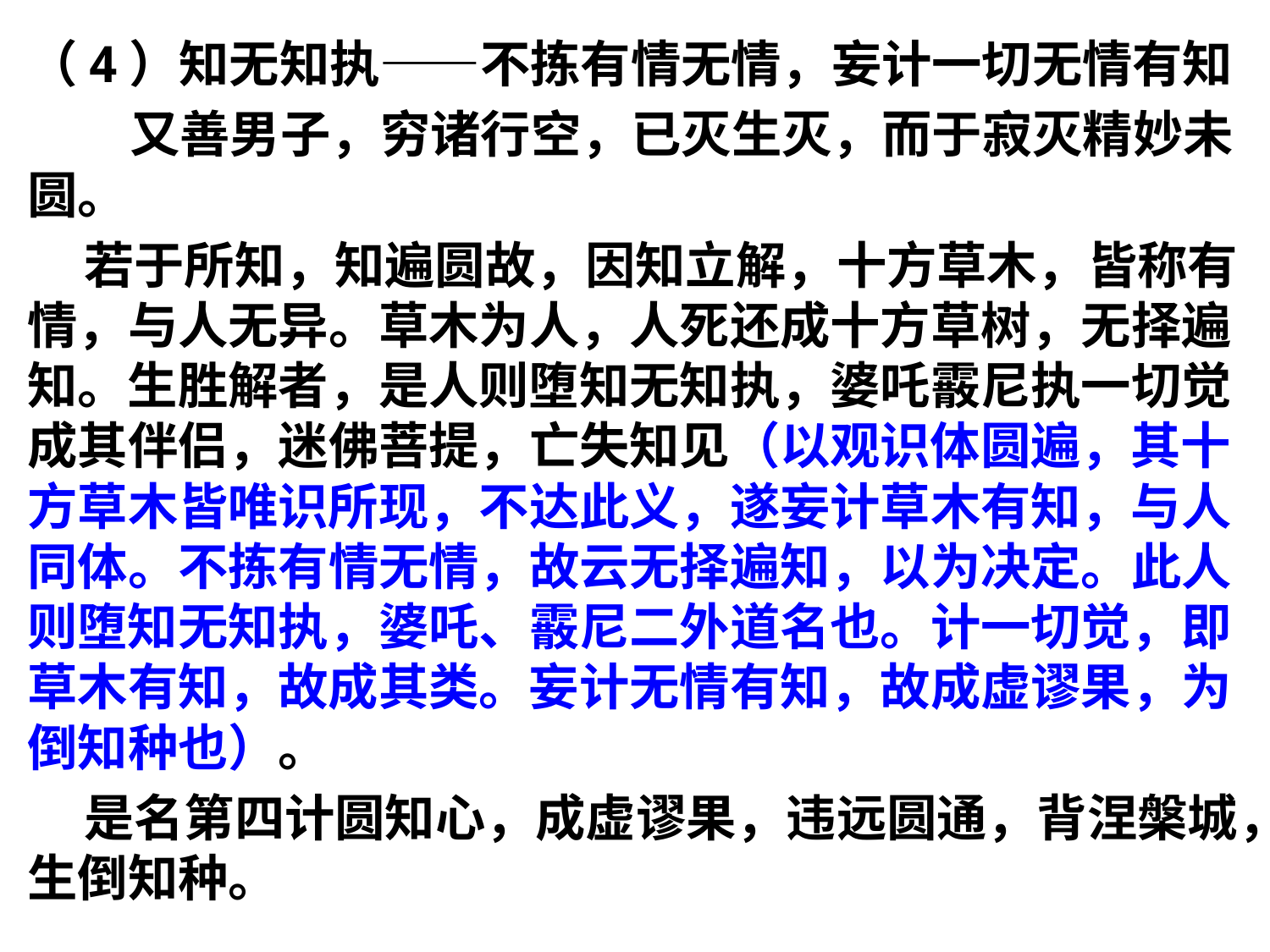

（4）知无知执——不拣有情无情，妄计一切无情有知
        又善男子，穷诸行空，已灭生灭，而于寂灭精妙未圆。
    若于所知，知遍圆故，因知立解，十方草木，皆称有情，与人无异。草木为人，人死还成十方草树，无择遍知。生胜解者，是人则堕知无知执，婆吒霰尼执一切觉成其伴侣，迷佛菩提，亡失知见（以观识体圆遍，其十方草木皆唯识所现，不达此义，遂妄计草木有知，与人同体。不拣有情无情，故云无择遍知，以为决定。此人则堕知无知执，婆吒、霰尼二外道名也。计一切觉，即草木有知，故成其类。妄计无情有知，故成虚谬果，为倒知种也）。
    是名第四计圆知心，成虚谬果，违远圆通，背涅槃城，生倒知种。